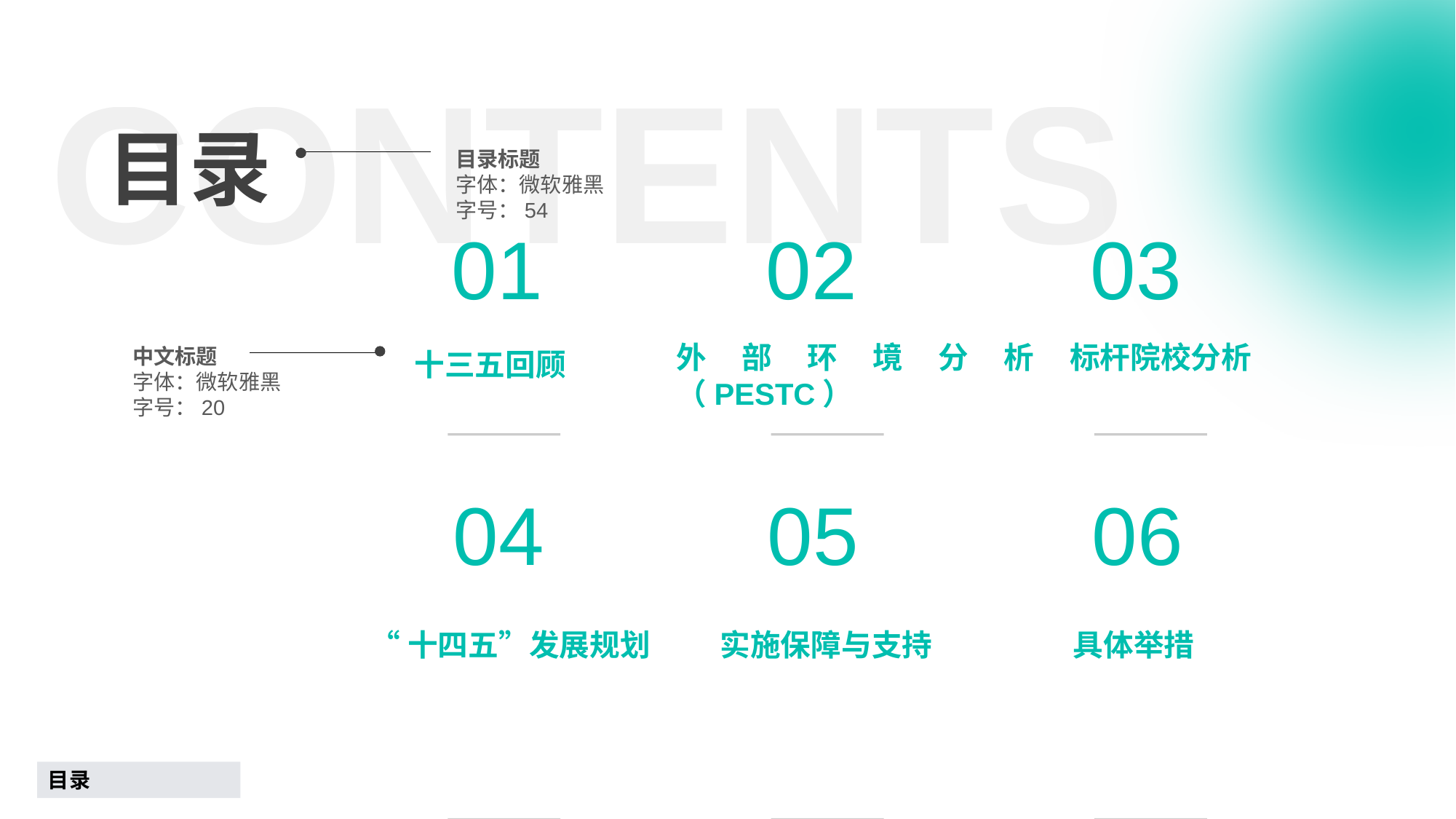

CON TENTS
目录
目录标题
字体：微软雅黑
字号：54

0 1
0 2
0 3
十三五回顾
标杆院校分析
外部环境分析（PESTC）
中文标题
字体：微软雅黑
字号：20

0 4
0 5
0 6
“十四五”发展规划
实施保障与支持
具体举措
目录